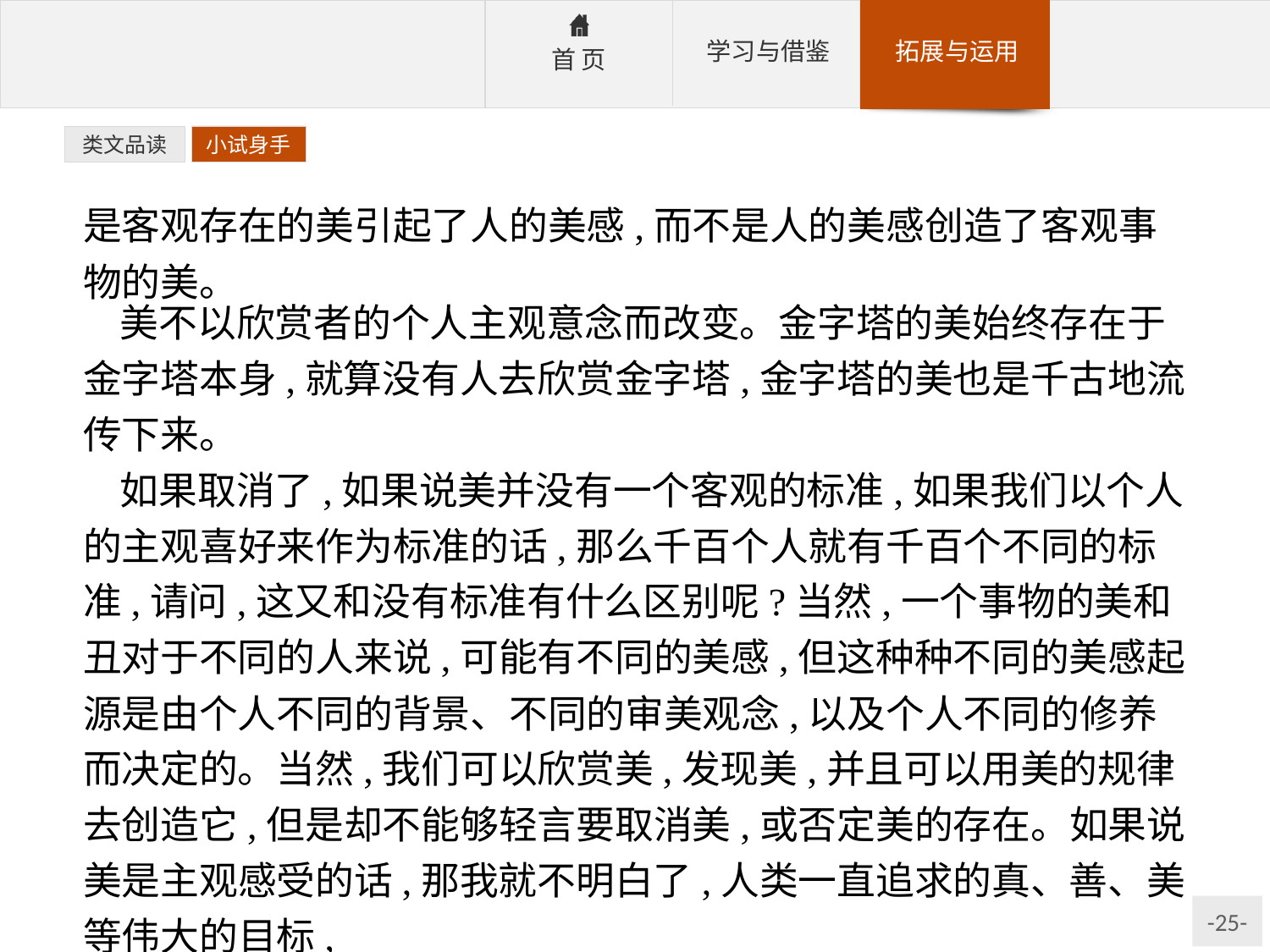

类文品读
小试身手
是客观存在的美引起了人的美感,而不是人的美感创造了客观事物的美。
美不以欣赏者的个人主观意念而改变。金字塔的美始终存在于金字塔本身,就算没有人去欣赏金字塔,金字塔的美也是千古地流传下来。
如果取消了,如果说美并没有一个客观的标准,如果我们以个人的主观喜好来作为标准的话,那么千百个人就有千百个不同的标准,请问,这又和没有标准有什么区别呢?当然,一个事物的美和丑对于不同的人来说,可能有不同的美感,但这种种不同的美感起源是由个人不同的背景、不同的审美观念,以及个人不同的修养而决定的。当然,我们可以欣赏美,发现美,并且可以用美的规律去创造它,但是却不能够轻言要取消美,或否定美的存在。如果说美是主观感受的话,那我就不明白了,人类一直追求的真、善、美等伟大的目标,